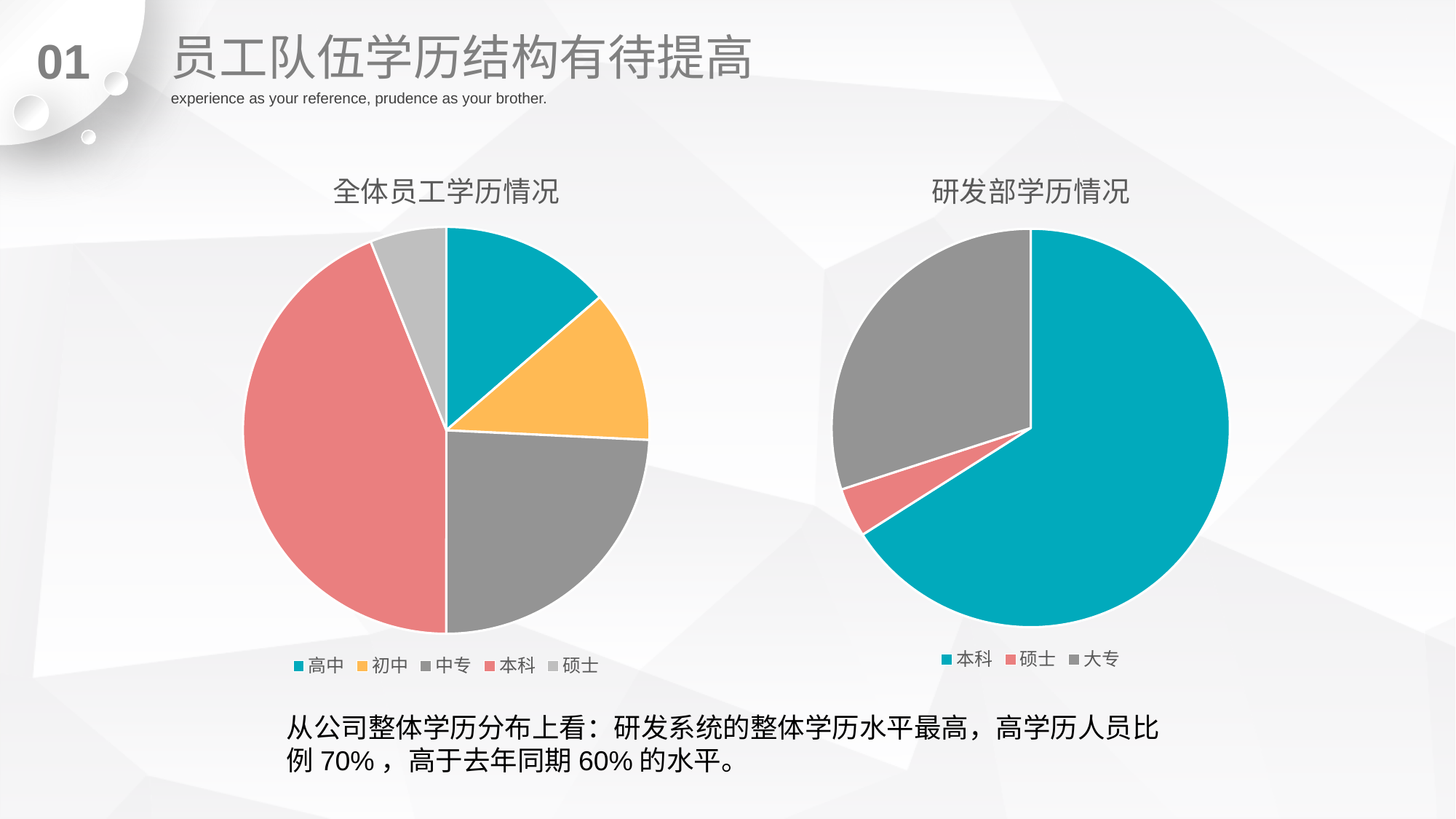

员工队伍学历结构有待提高
01

experience as your reference, prudence as your brother.

### Chart: 研发部学历情况

| Category | 全体员工学历情况 |
|---|---|
| 本科 | 0.66 |
| 硕士 | 0.04 |
| 大专 | 0.3 |

### Chart:

| Category | 全体员工学历情况 |
|---|---|
| 高中 | 0.09 |
| 初中 | 0.08 |
| 中专 | 0.16 |
| 本科 | 0.29 |
| 硕士 | 0.04 |
从公司整体学历分布上看：研发系统的整体学历水平最高，高学历人员比例70%，高于去年同期60%的水平。